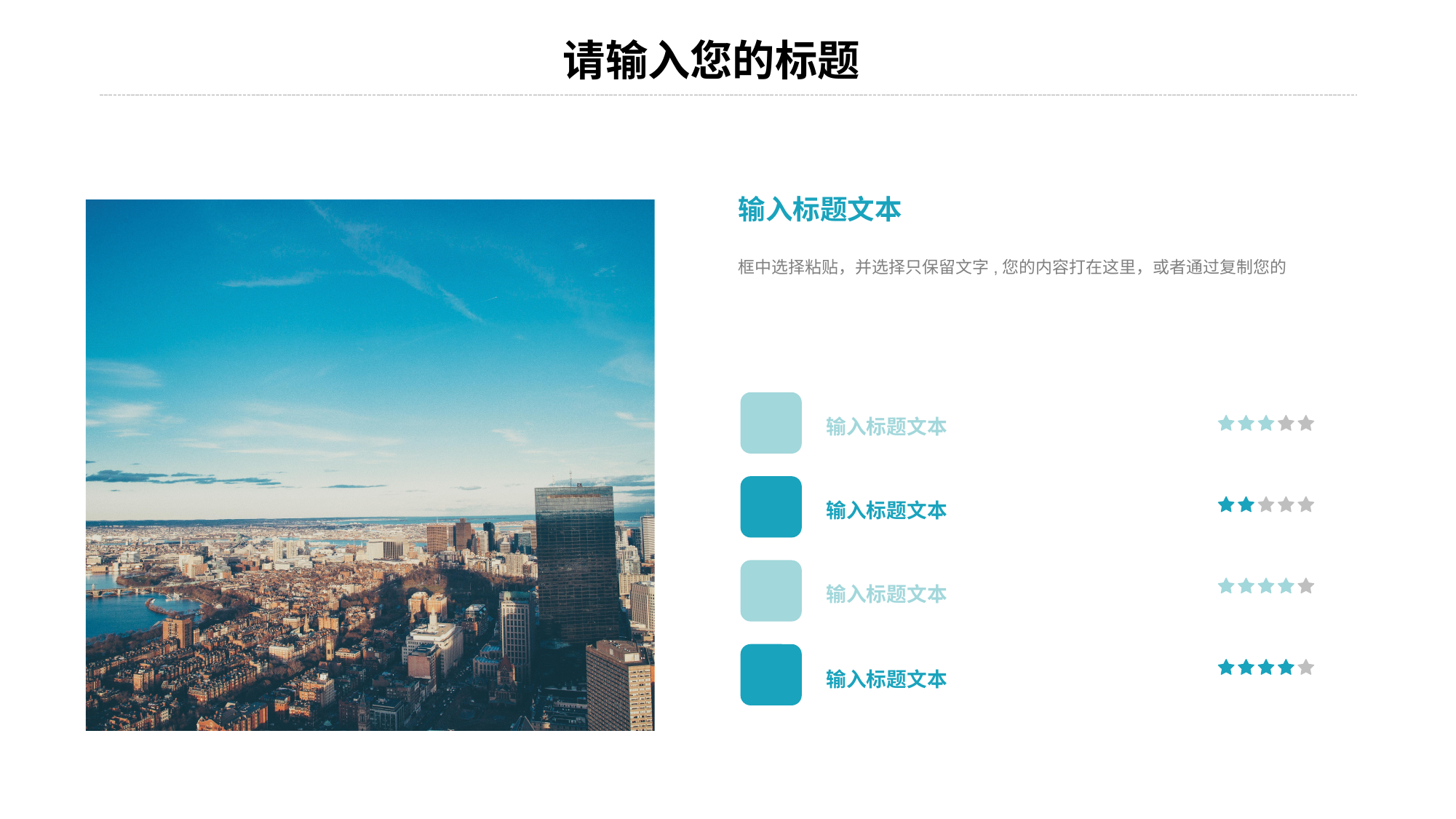

输入标题文本

框中选择粘贴，并选择只保留文字,您的内容打在这里，或者通过复制您的

输入标题文本

输入标题文本

输入标题文本

输入标题文本